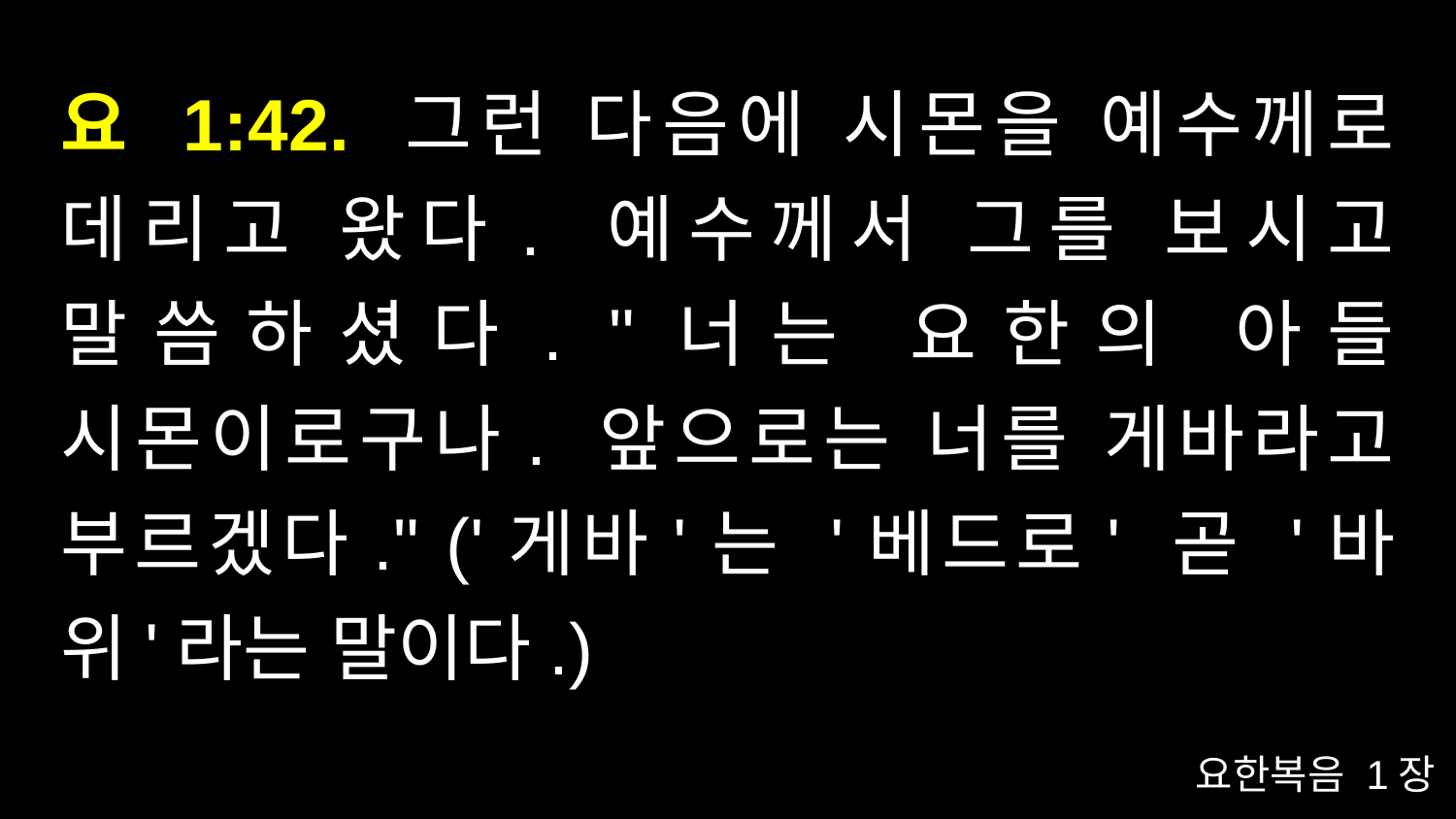

# 요 1:42. 그런 다음에 시몬을 예수께로 데리고 왔다. 예수께서 그를 보시고 말씀하셨다. "너는 요한의 아들 시몬이로구나. 앞으로는 너를 게바라고 부르겠다." ('게바'는 '베드로' 곧 '바위'라는 말이다.)
요한복음 1장